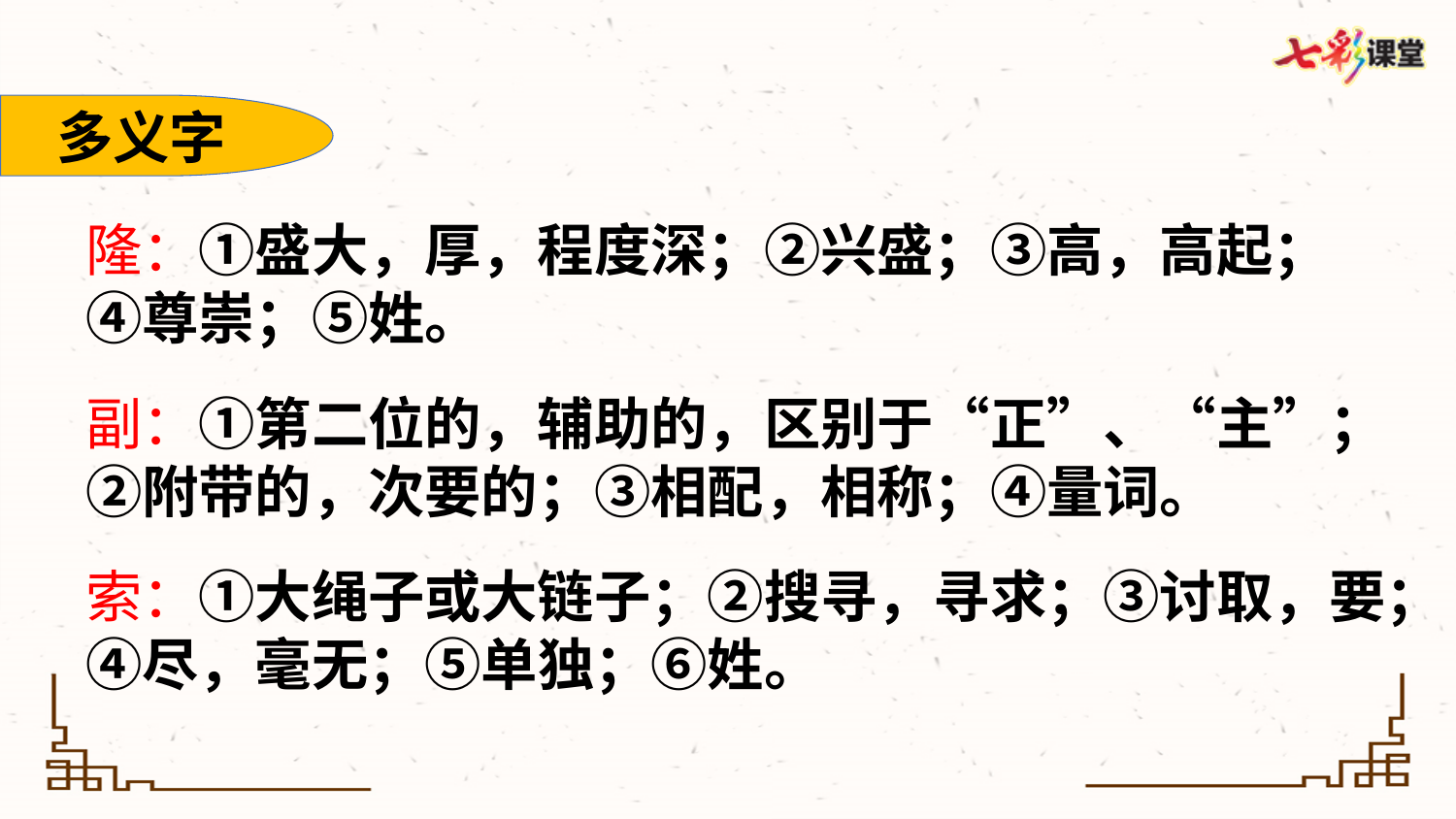

多义字
隆：①盛大，厚，程度深；②兴盛；③高，高起；④尊崇；⑤姓。
副：①第二位的，辅助的，区别于“正”、“主”；②附带的，次要的；③相配，相称；④量词。
索：①大绳子或大链子；②搜寻，寻求；③讨取，要；④尽，毫无；⑤单独；⑥姓。